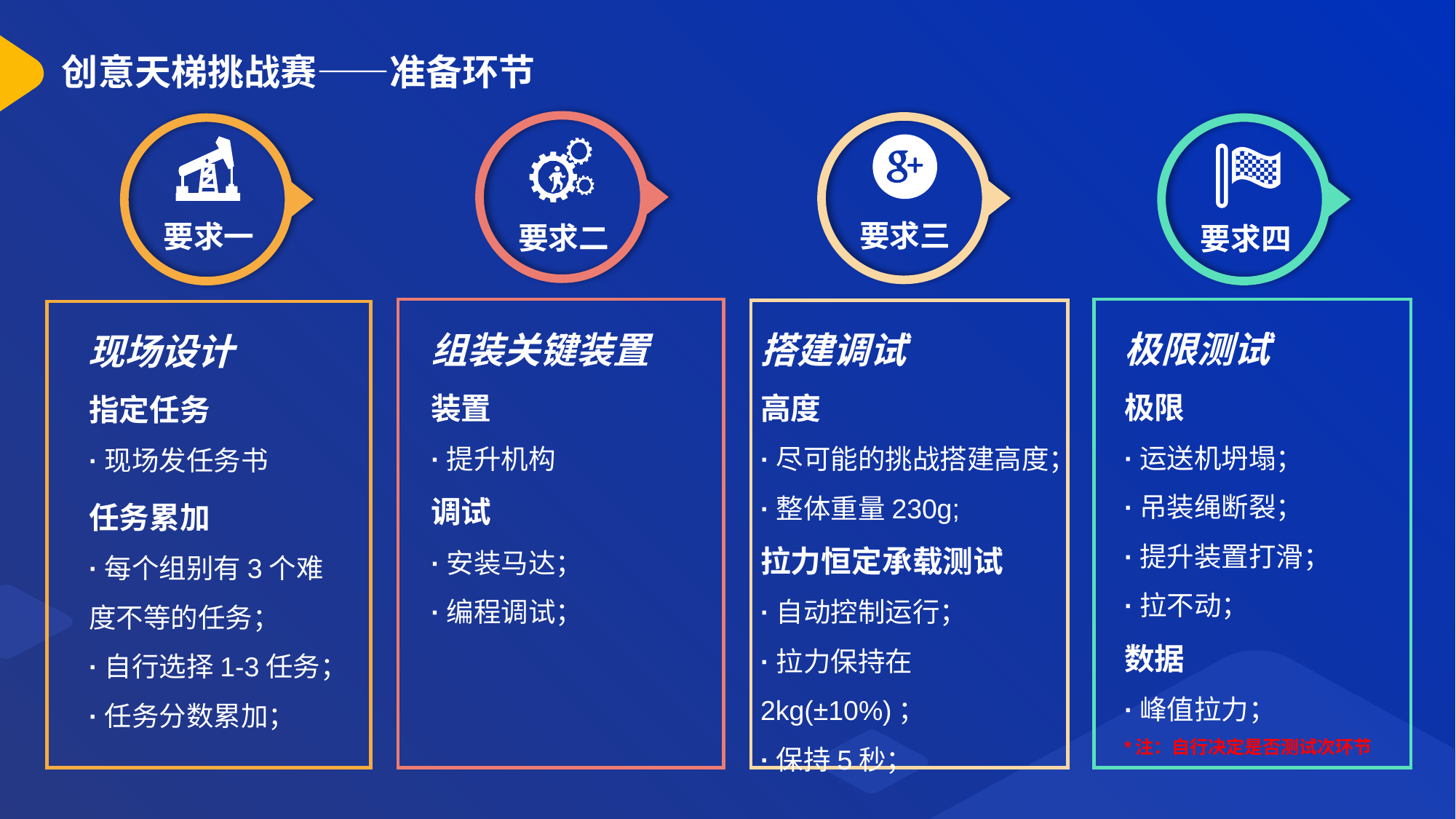

# 创意天梯挑战赛——准备环节

要求三
要求一
要求二
要求四

极限测试
极限
·运送机坍塌；
·吊装绳断裂；
·提升装置打滑；
·拉不动；
数据
·峰值拉力；
*注：自行决定是否测试次环节
组装关键装置
装置
·提升机构
调试
·安装马达；
·编程调试；

搭建调试
高度
·尽可能的挑战搭建高度；
·整体重量230g;
拉力恒定承载测试
·自动控制运行；
·拉力保持在2kg(±10%)；
·保持5秒；

现场设计
指定任务
·现场发任务书
任务累加
·每个组别有3个难度不等的任务；
·自行选择1-3任务；
·任务分数累加；